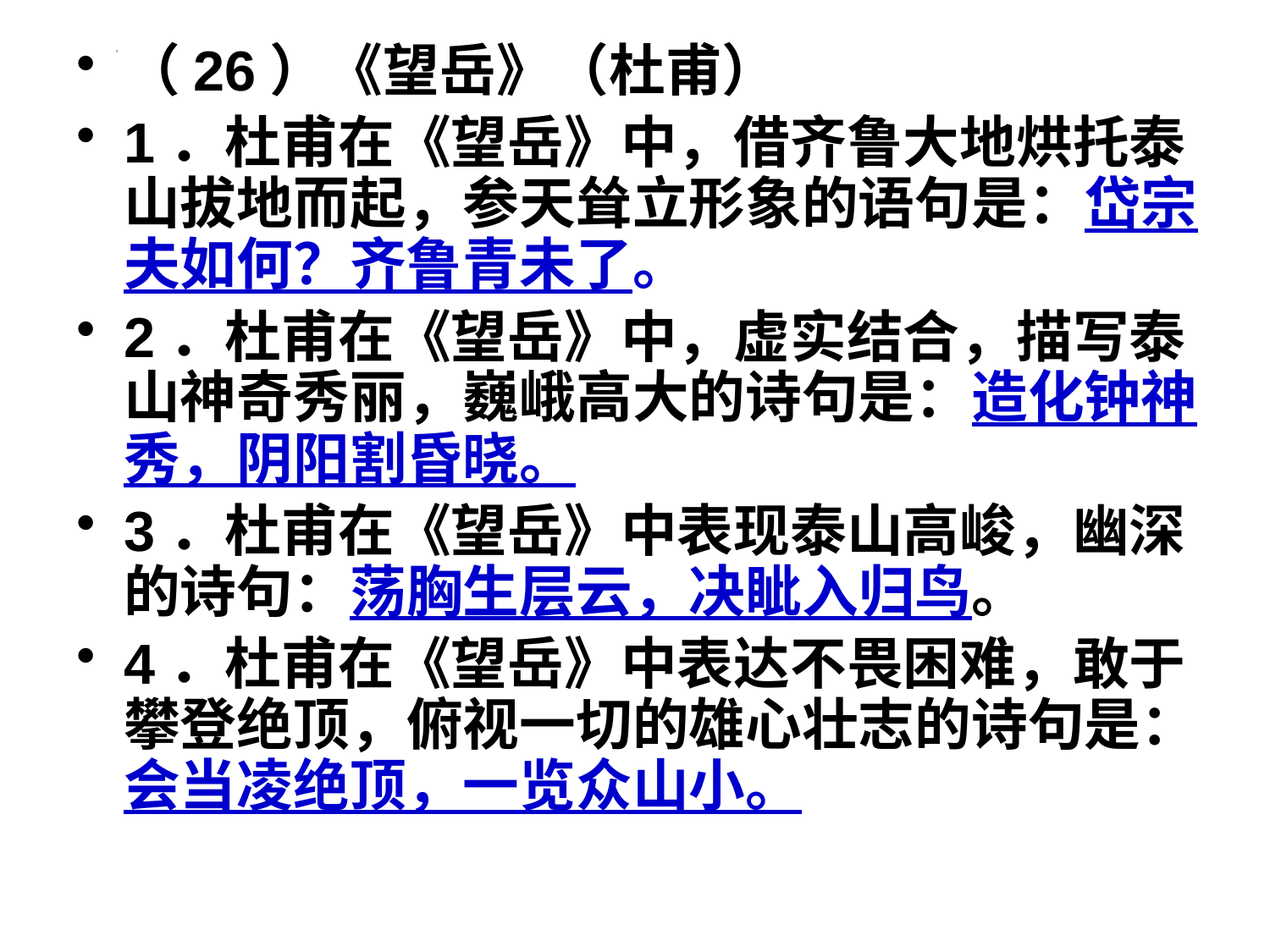

（26）《望岳》（杜甫）
1．杜甫在《望岳》中，借齐鲁大地烘托泰山拔地而起，参天耸立形象的语句是：岱宗夫如何？齐鲁青未了。
2．杜甫在《望岳》中，虚实结合，描写泰山神奇秀丽，巍峨高大的诗句是：造化钟神秀，阴阳割昏晓。
3．杜甫在《望岳》中表现泰山高峻，幽深的诗句：荡胸生层云，决眦入归鸟。
4．杜甫在《望岳》中表达不畏困难，敢于攀登绝顶，俯视一切的雄心壮志的诗句是：会当凌绝顶，一览众山小。
#